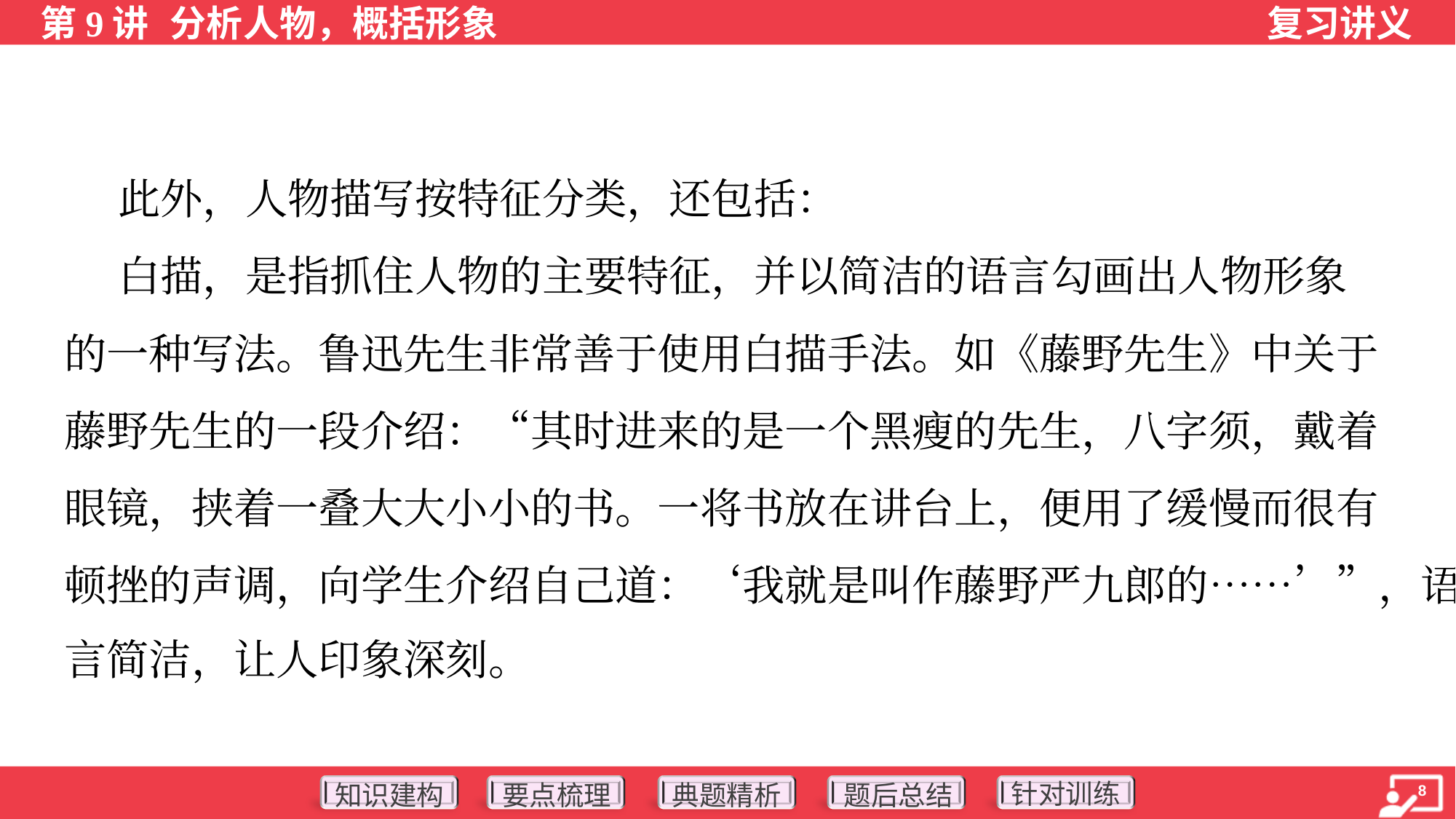

此外，人物描写按特征分类，还包括：
    白描，是指抓住人物的主要特征，并以简洁的语言勾画出人物形象
的一种写法。鲁迅先生非常善于使用白描手法。如《藤野先生》中关于
藤野先生的一段介绍：“其时进来的是一个黑瘦的先生，八字须，戴着
眼镜，挟着一叠大大小小的书。一将书放在讲台上，便用了缓慢而很有
顿挫的声调，向学生介绍自己道：‘我就是叫作藤野严九郎的……’”，语
言简洁，让人印象深刻。